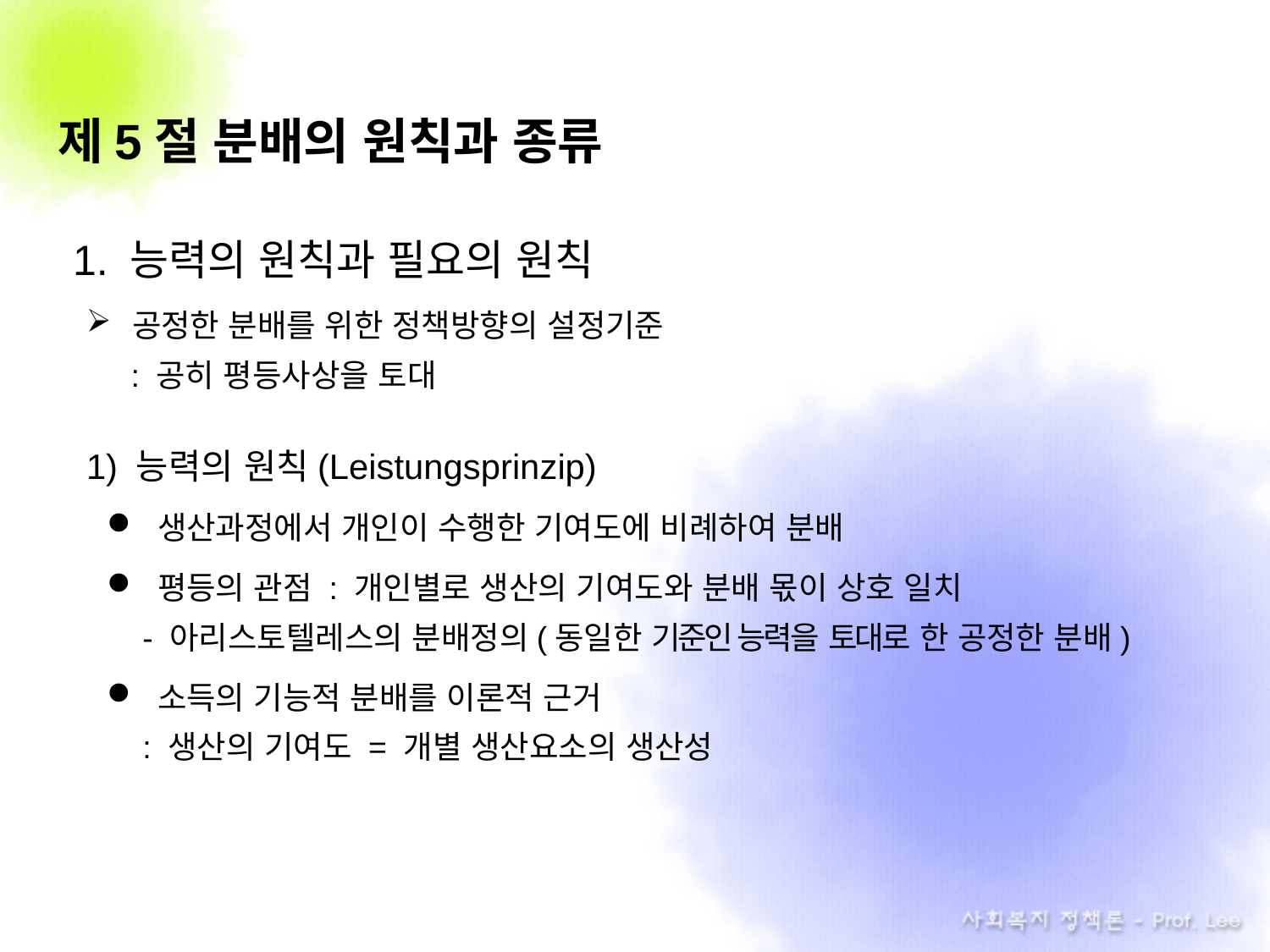

제5절 분배의 원칙과 종류

1. 능력의 원칙과 필요의 원칙
공정한 분배를 위한 정책방향의 설정기준
     : 공히 평등사상을 토대

1) 능력의 원칙(Leistungsprinzip)
생산과정에서 개인이 수행한 기여도에 비례하여 분배
평등의 관점 : 개인별로 생산의 기여도와 분배 몫이 상호 일치
    - 아리스토텔레스의 분배정의(동일한 기준인 능력을 토대로 한 공정한 분배)
소득의 기능적 분배를 이론적 근거
    : 생산의 기여도 = 개별 생산요소의 생산성